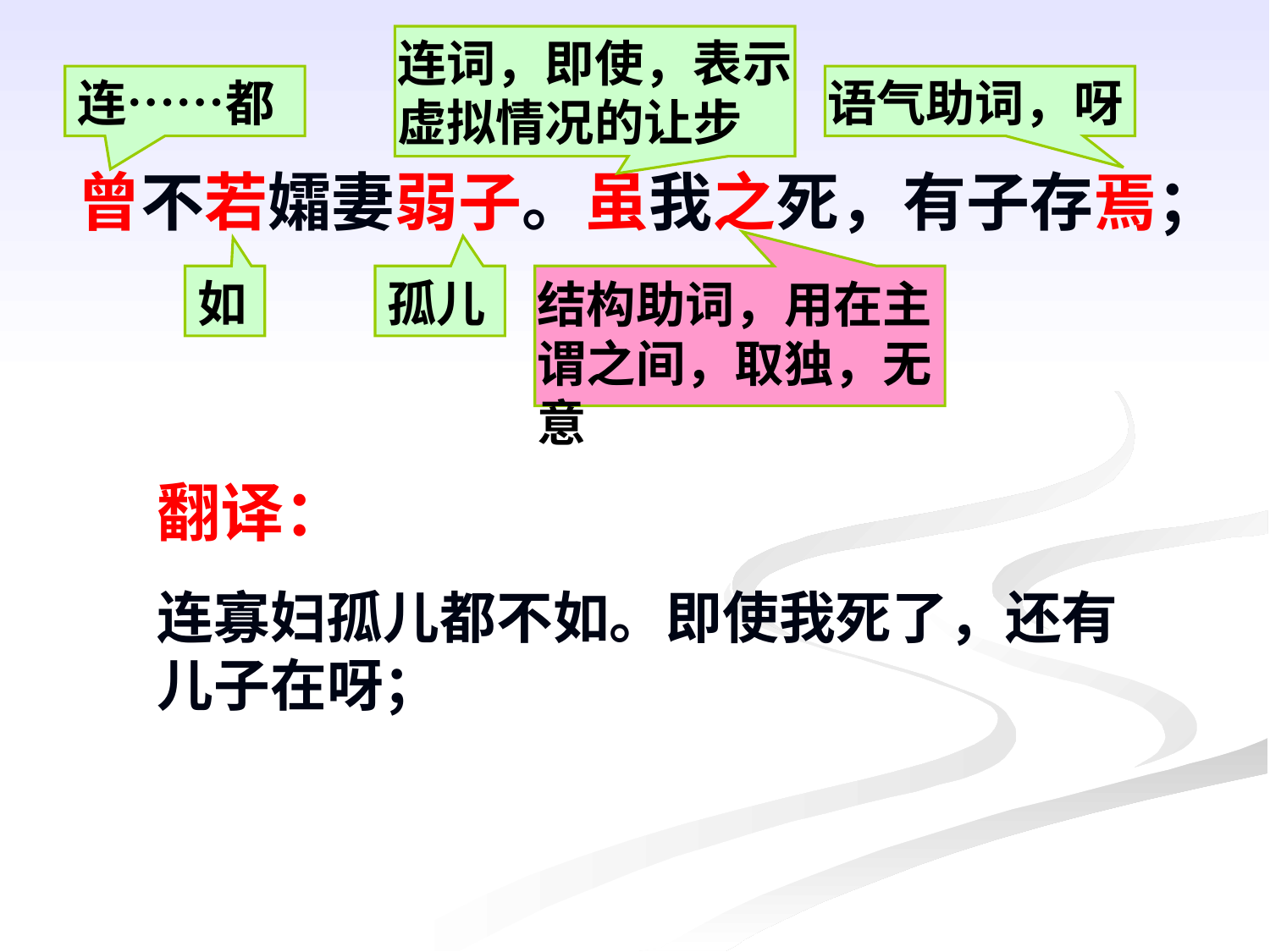

连词，即使，表示虚拟情况的让步

连……都
语气助词，呀

曾不若孀妻弱子。虽我之死，有子存焉；

如

孤儿
结构助词，用在主谓之间，取独，无意

翻译：
连寡妇孤儿都不如。即使我死了，还有儿子在呀；